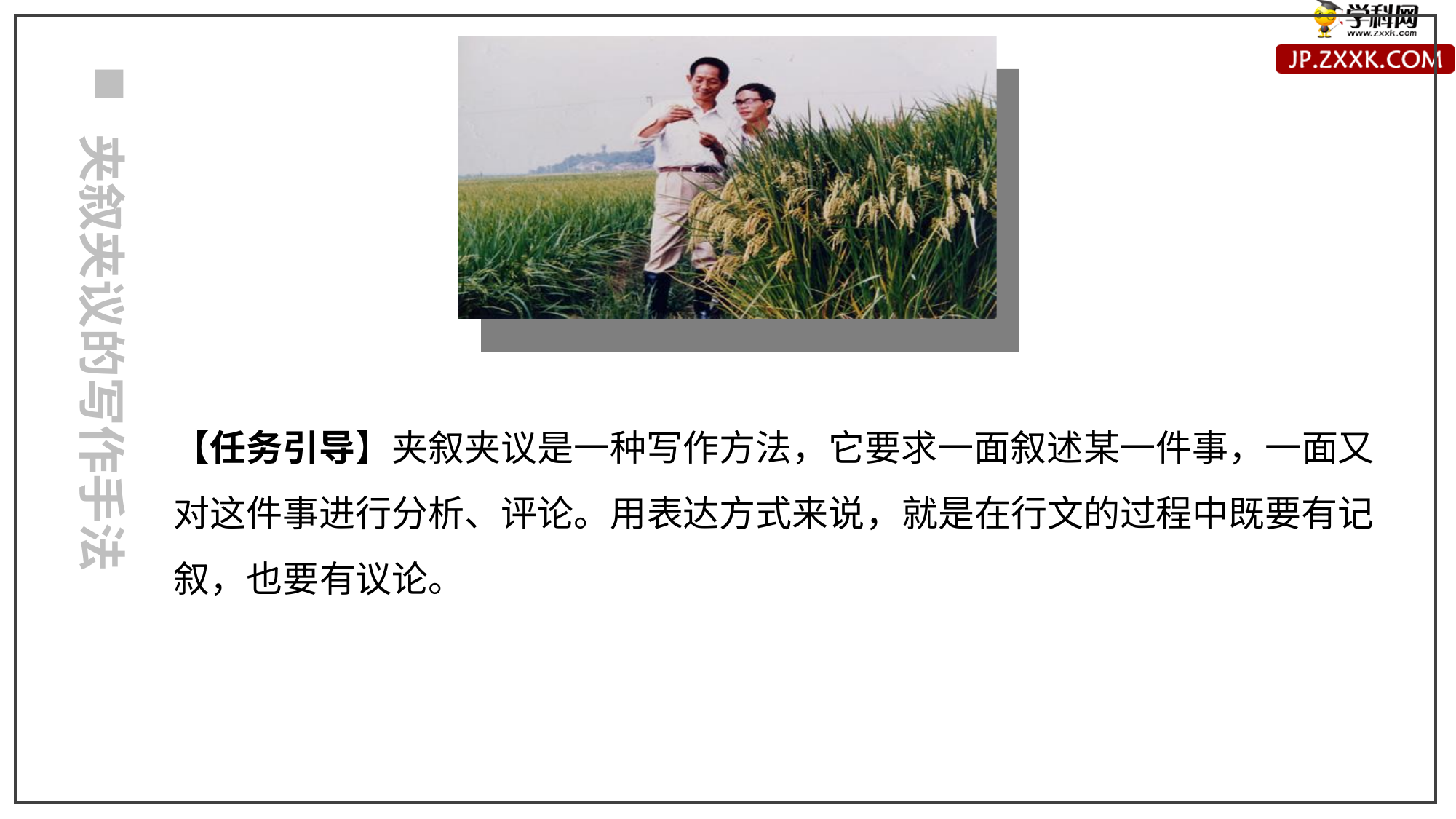

夹叙夹议的写作手法

【任务引导】夹叙夹议是一种写作方法，它要求一面叙述某一件事，一面又对这件事进行分析、评论。用表达方式来说，就是在行文的过程中既要有记叙，也要有议论。